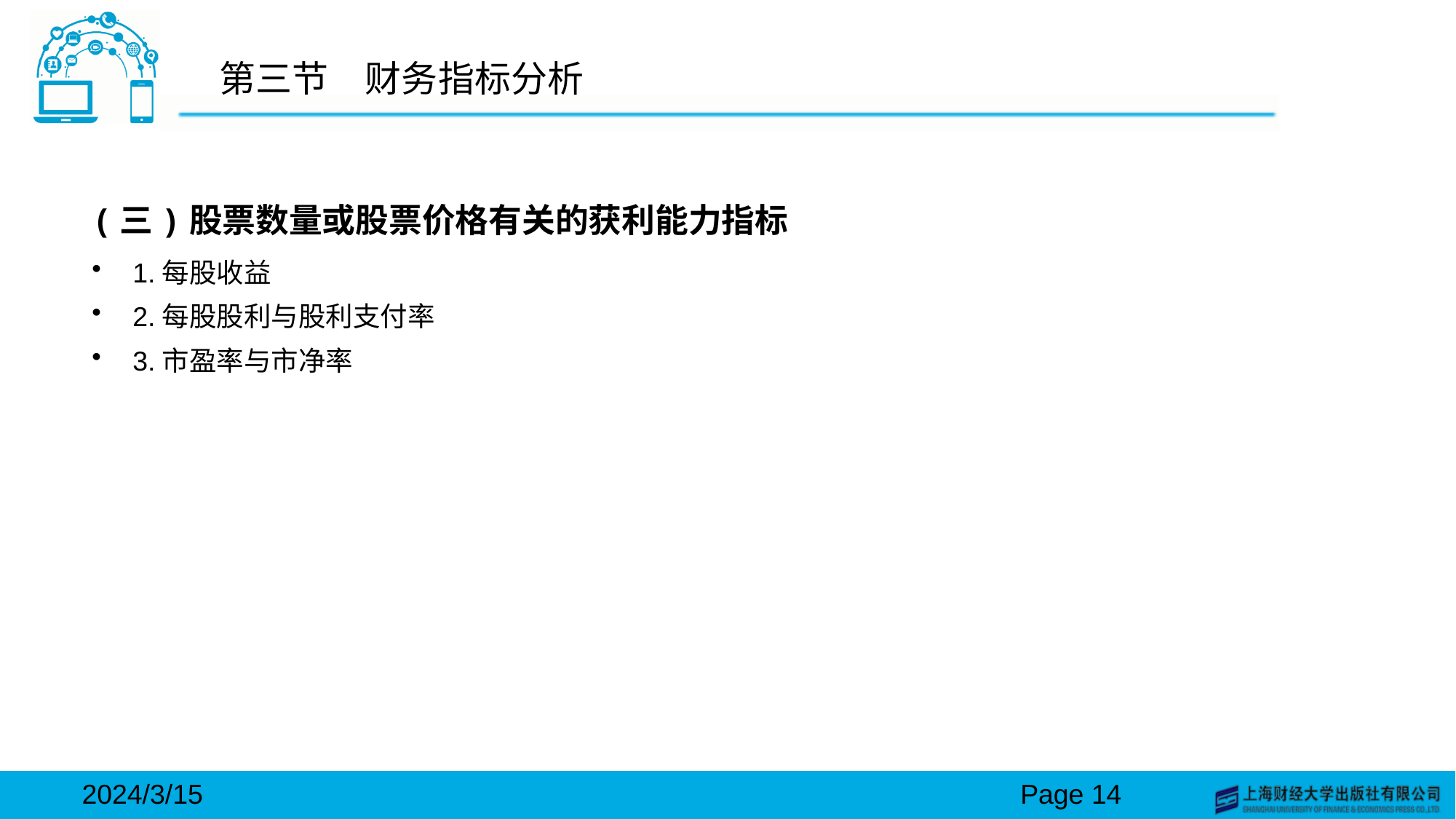

# 第三节　财务指标分析
(三)股票数量或股票价格有关的获利能力指标
1.每股收益
2.每股股利与股利支付率
3.市盈率与市净率

2024/3/15
Page 14